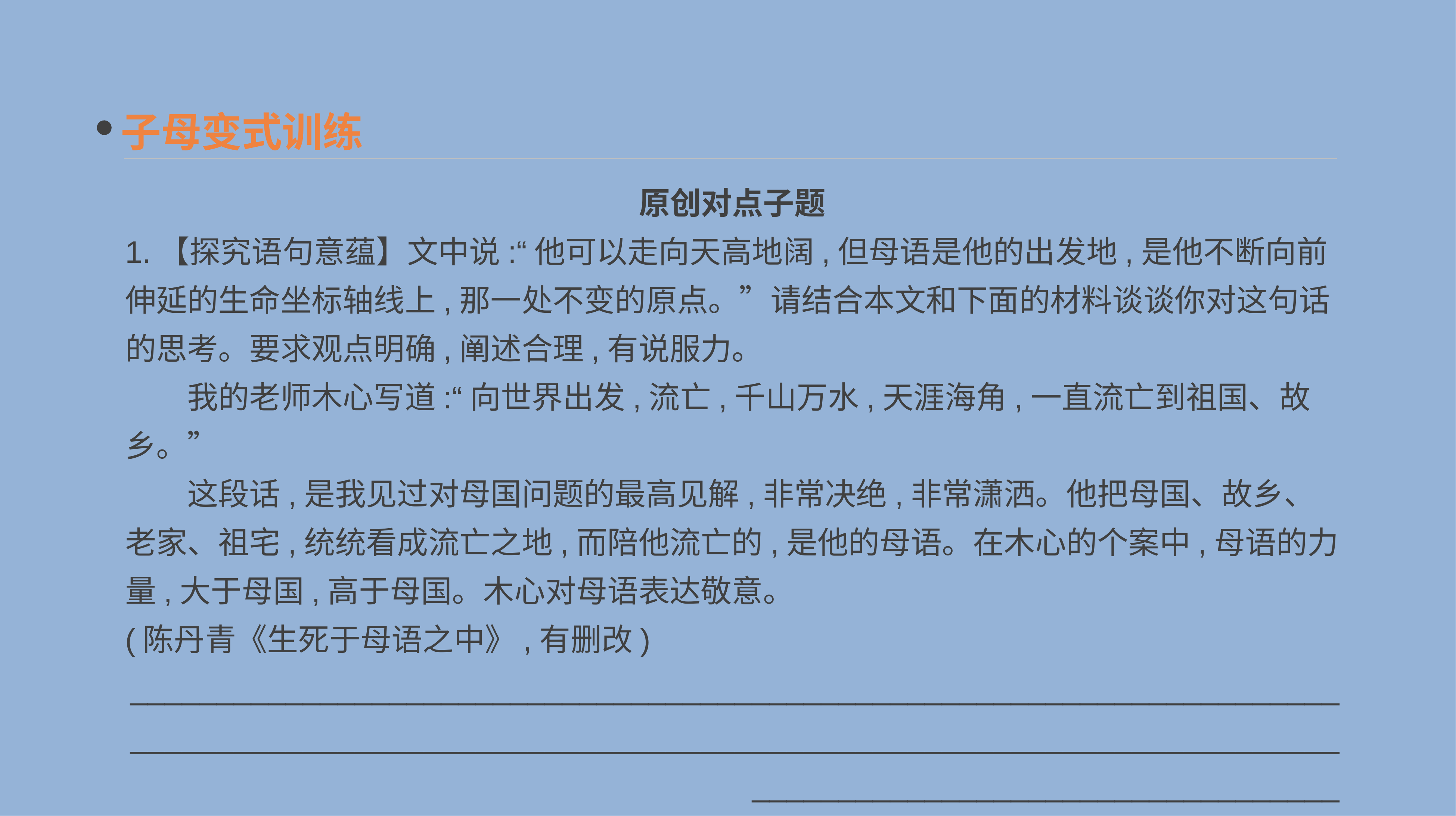

子母变式训练

原创对点子题
1.【探究语句意蕴】文中说:“他可以走向天高地阔,但母语是他的出发地,是他不断向前伸延的生命坐标轴线上,那一处不变的原点。”请结合本文和下面的材料谈谈你对这句话的思考。要求观点明确,阐述合理,有说服力。
　　我的老师木心写道:“向世界出发,流亡,千山万水,天涯海角,一直流亡到祖国、故乡。”
　　这段话,是我见过对母国问题的最高见解,非常决绝,非常潇洒。他把母国、故乡、老家、祖宅,统统看成流亡之地,而陪他流亡的,是他的母语。在木心的个案中,母语的力量,大于母国,高于母国。木心对母语表达敬意。
(陈丹青《生死于母语之中》,有删改)
______________________________________________________________________________________________________________________________________________________________________________